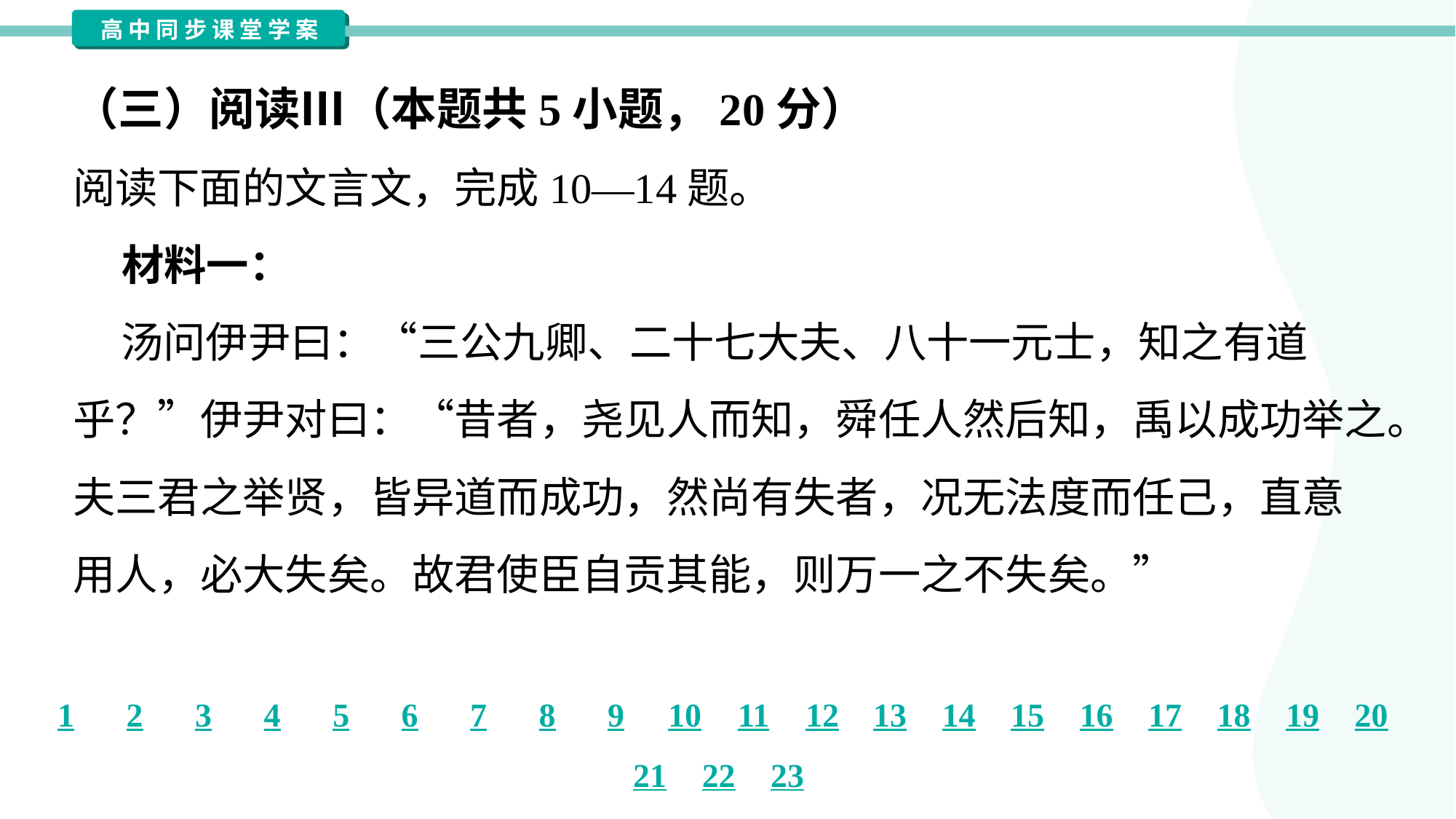

（三）阅读Ⅲ（本题共5小题，20分）
阅读下面的文言文，完成10—14题。
    材料一：
    汤问伊尹曰：“三公九卿、二十七大夫、八十一元士，知之有道
乎？”伊尹对曰：“昔者，尧见人而知，舜任人然后知，禹以成功举之。
夫三君之举贤，皆异道而成功，然尚有失者，况无法度而任己，直意
用人，必大失矣。故君使臣自贡其能，则万一之不失矣。”